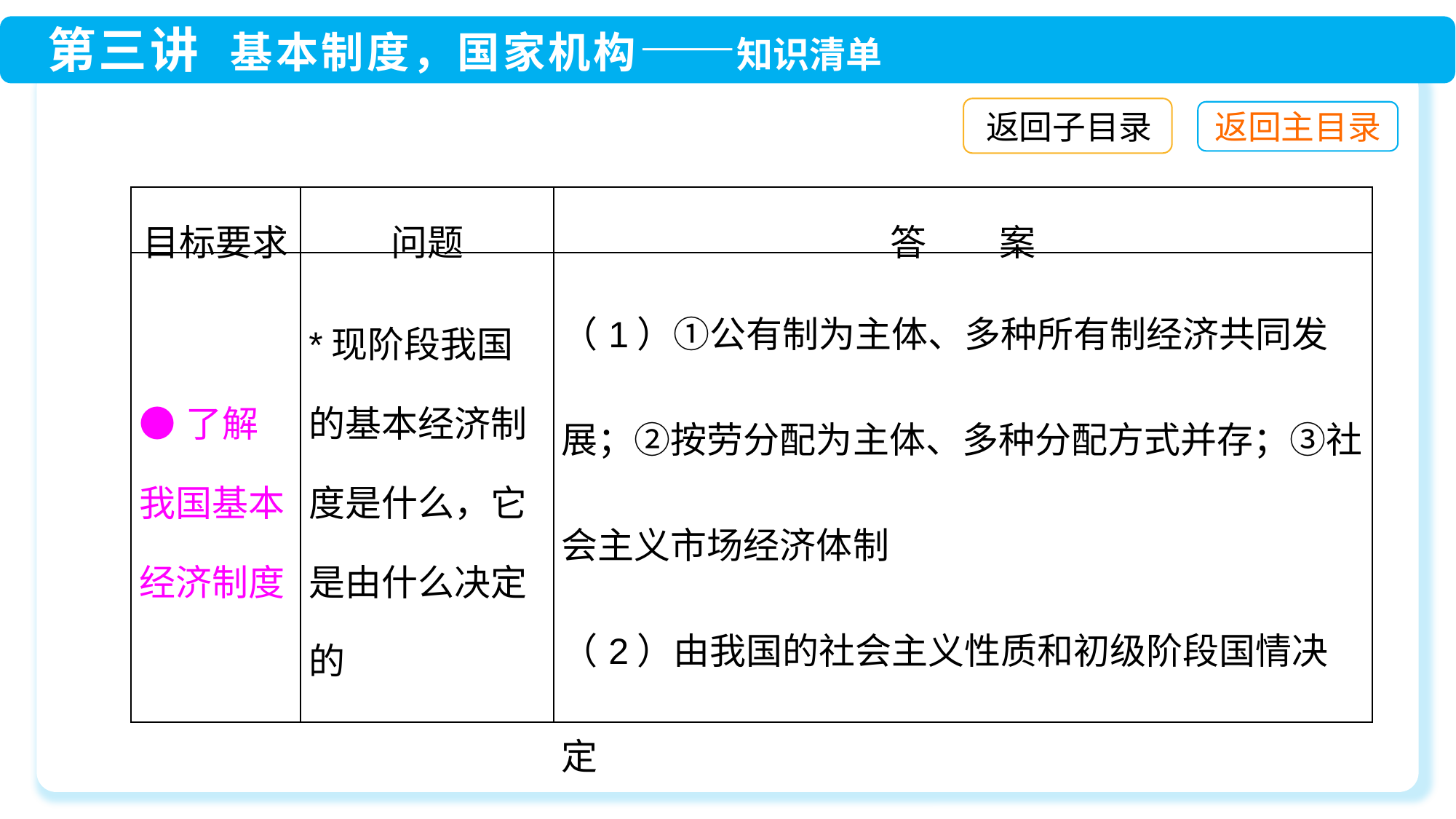

返回子目录
| 目标要求 | 问题 | 答　　案 |
| --- | --- | --- |
| ●了解我国基本经济制度 | \*现阶段我国的基本经济制度是什么，它是由什么决定的 | （1）①公有制为主体、多种所有制经济共同发展；②按劳分配为主体、多种分配方式并存；③社会主义市场经济体制 （2）由我国的社会主义性质和初级阶段国情决定 |